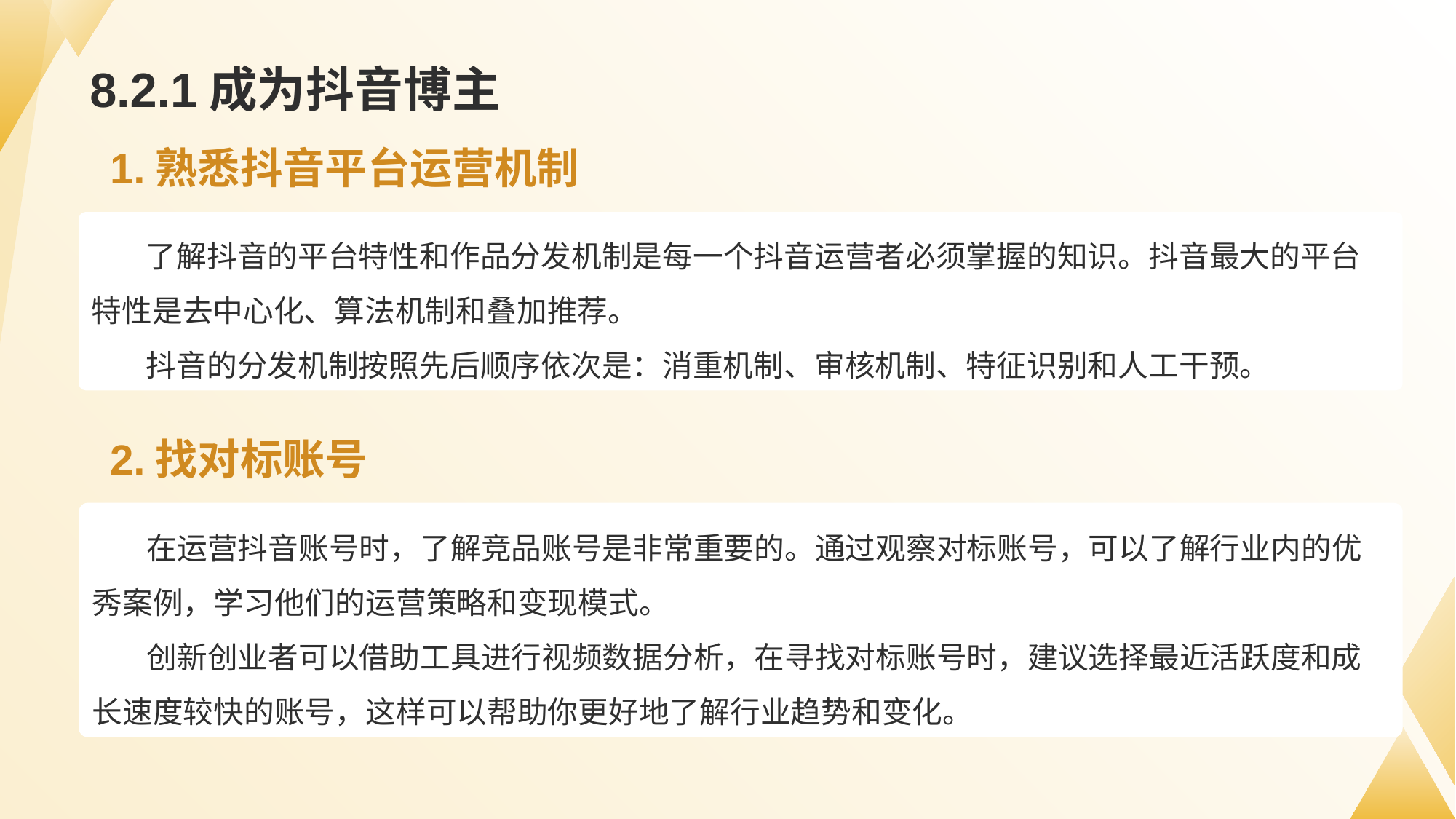

# 8.2.1成为抖音博主
1.熟悉抖音平台运营机制
了解抖音的平台特性和作品分发机制是每一个抖音运营者必须掌握的知识。抖音最大的平台特性是去中心化、算法机制和叠加推荐。
抖音的分发机制按照先后顺序依次是：消重机制、审核机制、特征识别和人工干预。
2.找对标账号
在运营抖音账号时，了解竞品账号是非常重要的。通过观察对标账号，可以了解行业内的优秀案例，学习他们的运营策略和变现模式。
创新创业者可以借助工具进行视频数据分析，在寻找对标账号时，建议选择最近活跃度和成长速度较快的账号，这样可以帮助你更好地了解行业趋势和变化。